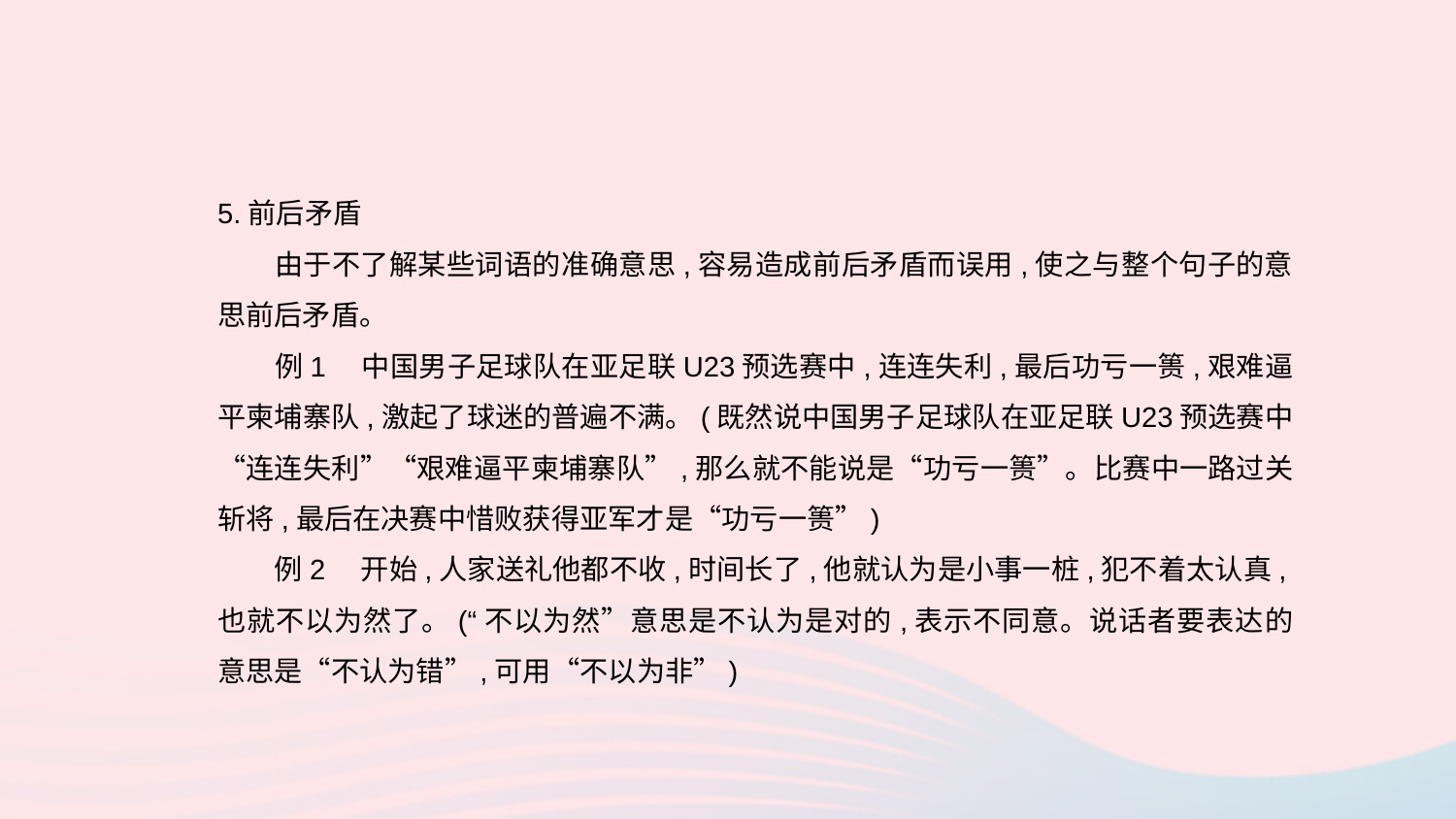

5.前后矛盾
　　由于不了解某些词语的准确意思,容易造成前后矛盾而误用,使之与整个句子的意思前后矛盾。
　　例1　中国男子足球队在亚足联U23预选赛中,连连失利,最后功亏一篑,艰难逼平柬埔寨队,激起了球迷的普遍不满。(既然说中国男子足球队在亚足联U23预选赛中“连连失利”“艰难逼平柬埔寨队”,那么就不能说是“功亏一篑”。比赛中一路过关斩将,最后在决赛中惜败获得亚军才是“功亏一篑”)
　　例2　开始,人家送礼他都不收,时间长了,他就认为是小事一桩,犯不着太认真,也就不以为然了。(“不以为然”意思是不认为是对的,表示不同意。说话者要表达的意思是“不认为错”,可用“不以为非”)